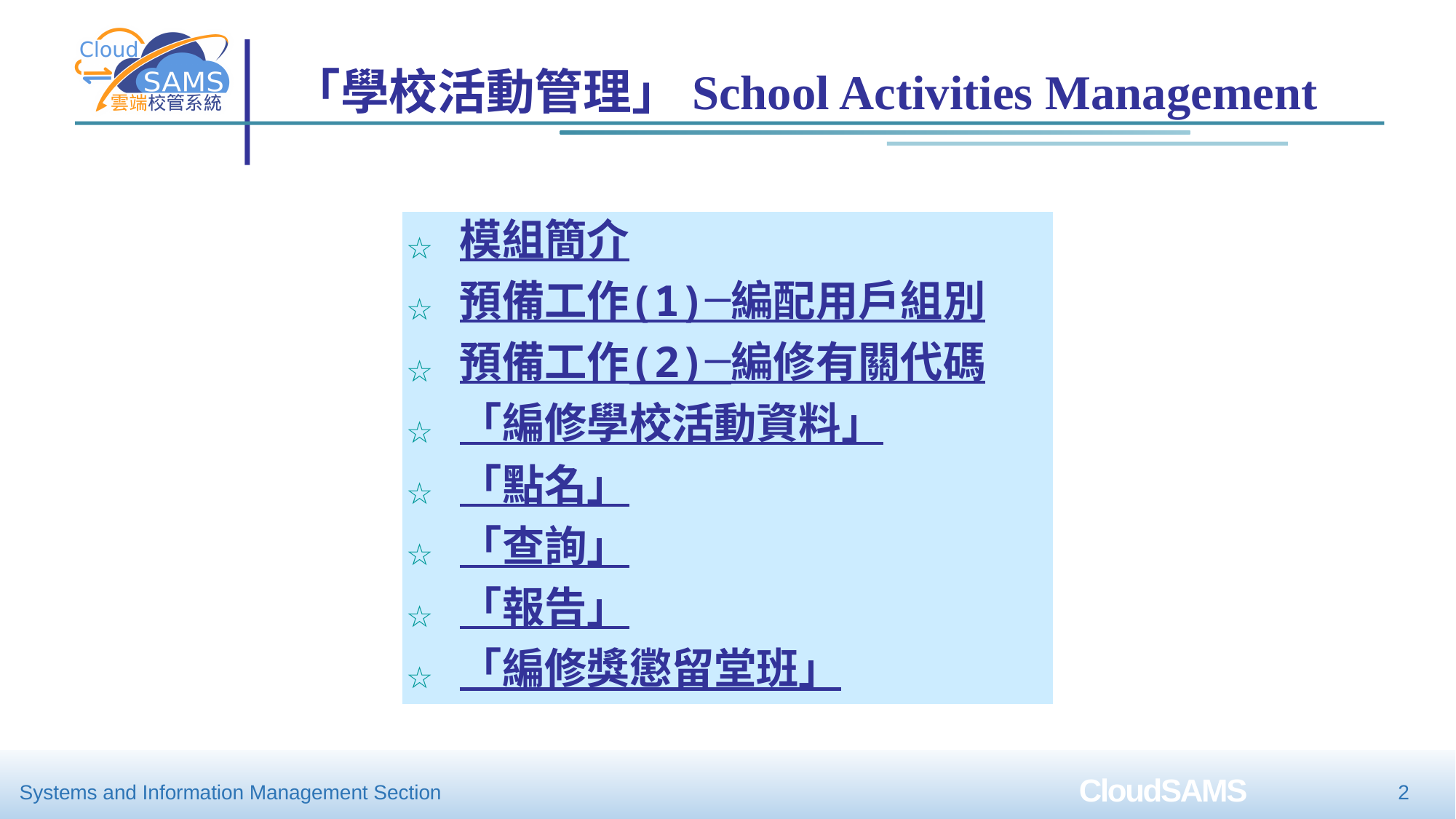

「學校活動管理」School Activities Management
索　引
模組簡介
預備工作(1)─編配用戶組別
預備工作(2)─編修有關代碼
「編修學校活動資料」
「點名」
「查詢」
「報告」
「編修獎懲留堂班」
2